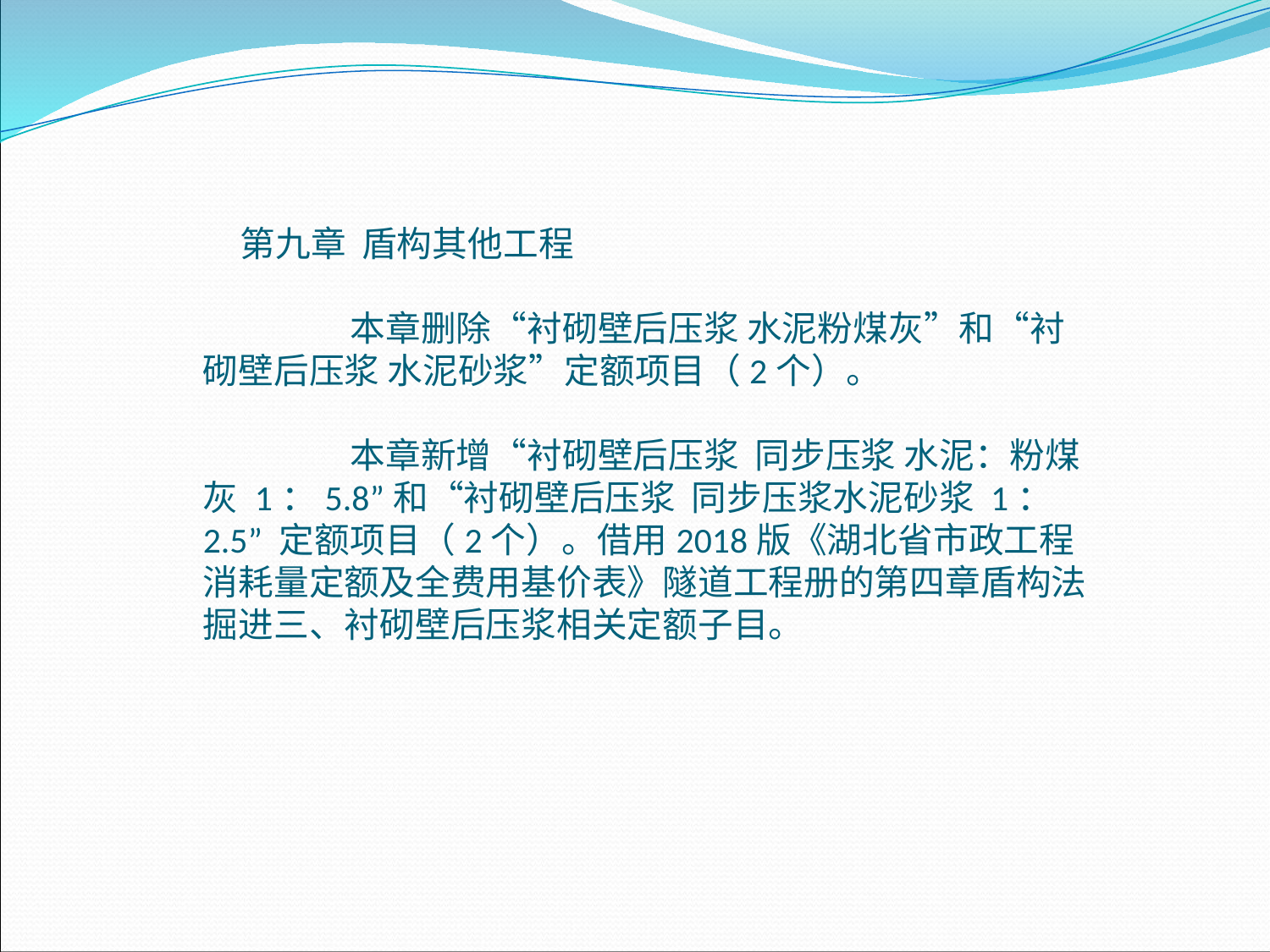

第九章  盾构其他工程
             本章删除“衬砌壁后压浆 水泥粉煤灰”和“衬砌壁后压浆 水泥砂浆”定额项目（2个）。
             本章新增“衬砌壁后压浆  同步压浆 水泥：粉煤灰 1：5.8”和“衬砌壁后压浆  同步压浆水泥砂浆 1：2.5” 定额项目（2个）。借用2018版《湖北省市政工程消耗量定额及全费用基价表》隧道工程册的第四章盾构法掘进三、衬砌壁后压浆相关定额子目。
85